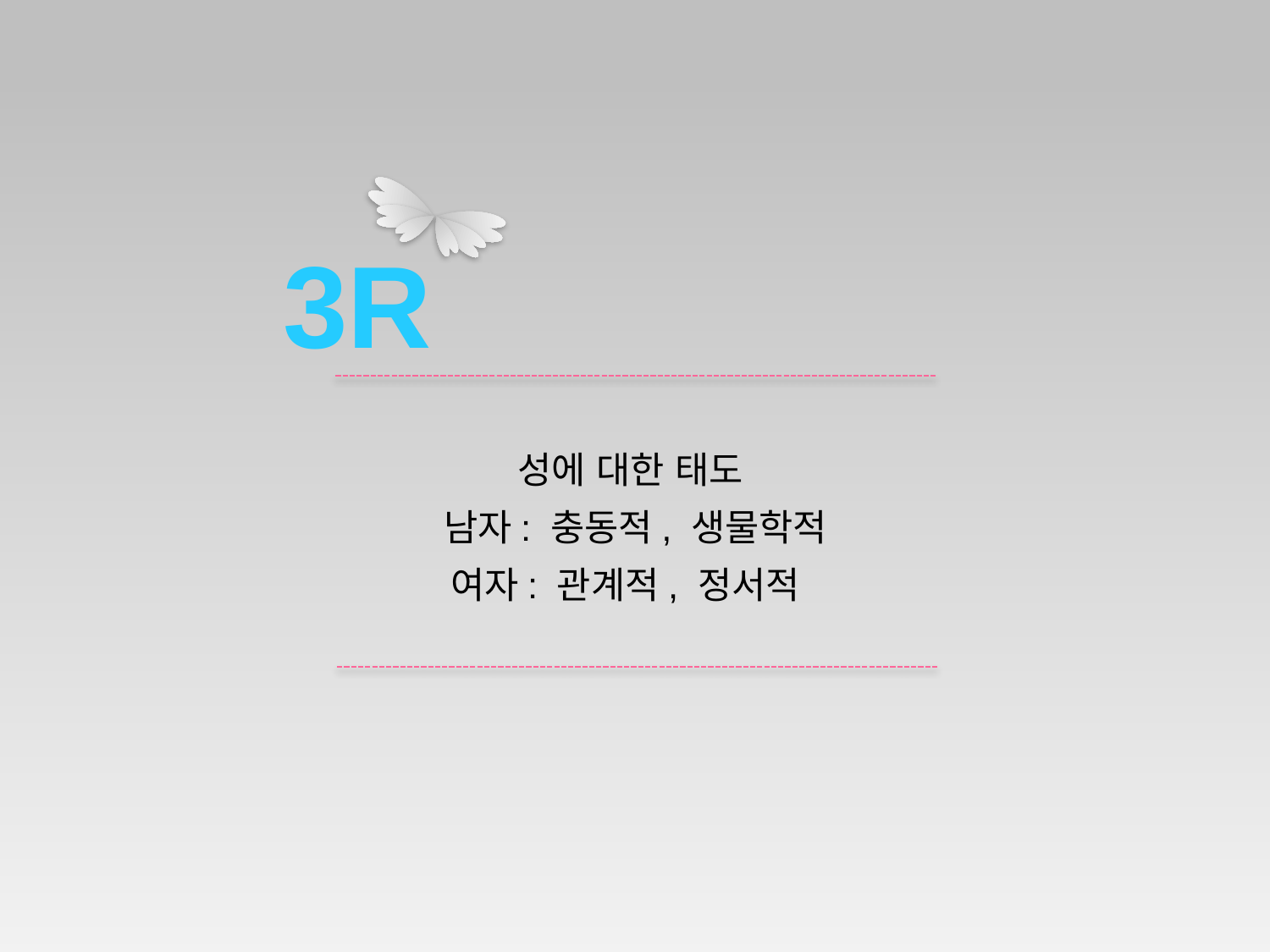

3R
성에 대한 태도
남자: 충동적, 생물학적
여자: 관계적, 정서적